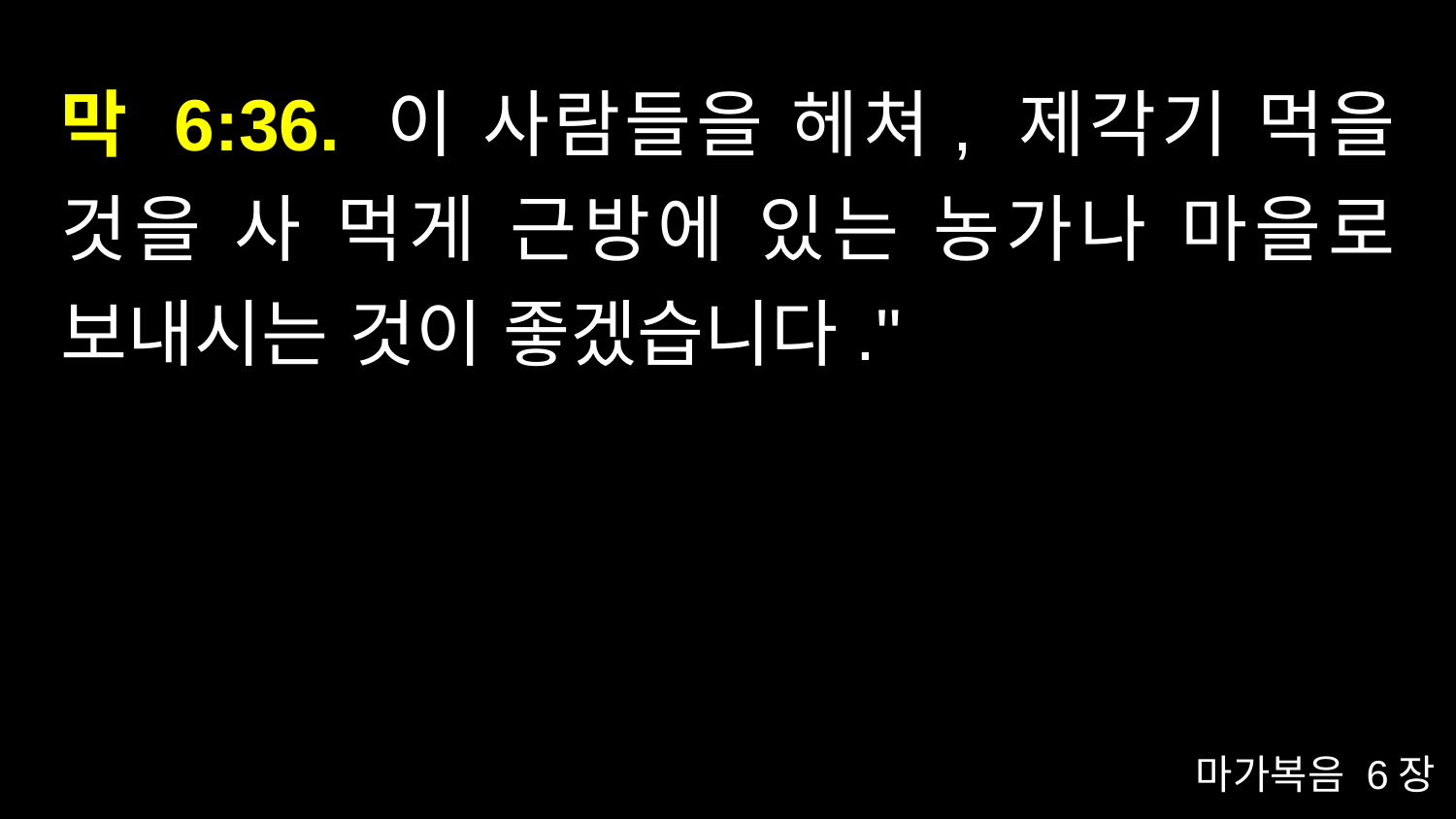

# 막 6:36. 이 사람들을 헤쳐, 제각기 먹을 것을 사 먹게 근방에 있는 농가나 마을로 보내시는 것이 좋겠습니다."
마가복음 6장